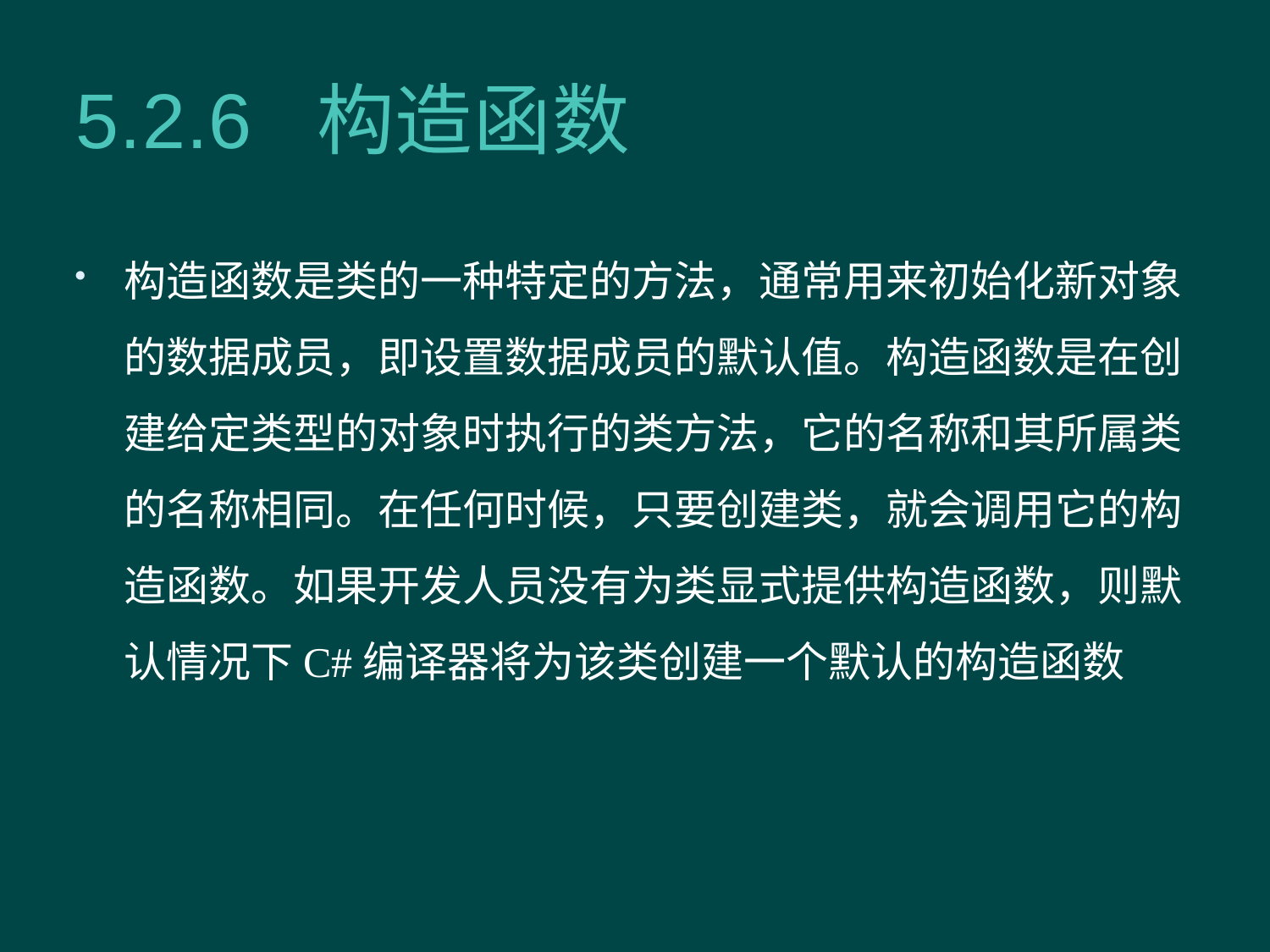

# 5.2.6  构造函数
构造函数是类的一种特定的方法，通常用来初始化新对象的数据成员，即设置数据成员的默认值。构造函数是在创建给定类型的对象时执行的类方法，它的名称和其所属类的名称相同。在任何时候，只要创建类，就会调用它的构造函数。如果开发人员没有为类显式提供构造函数，则默认情况下C#编译器将为该类创建一个默认的构造函数